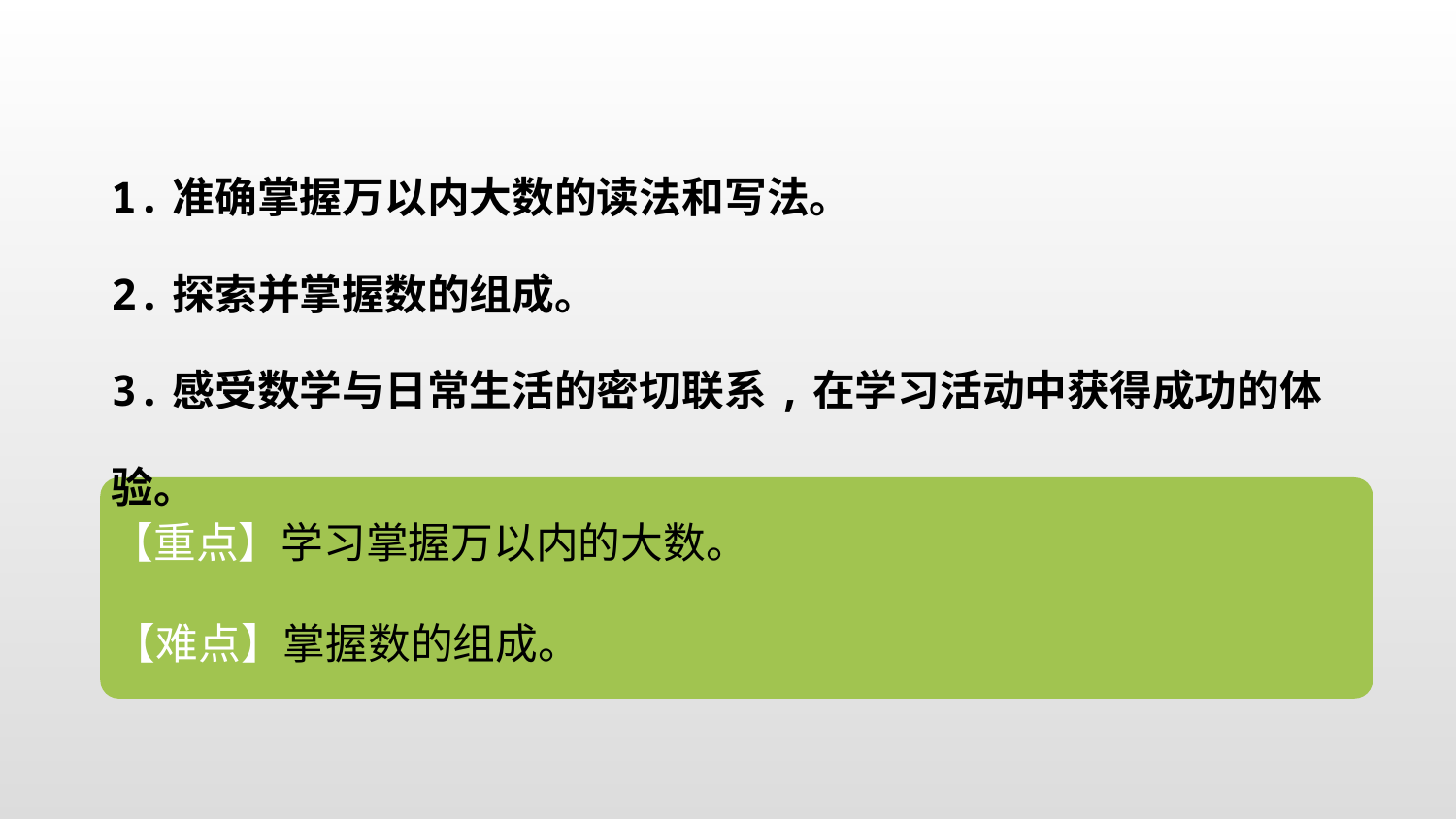

1.准确掌握万以内大数的读法和写法。
2.探索并掌握数的组成。
3.感受数学与日常生活的密切联系,在学习活动中获得成功的体验。

【重点】学习掌握万以内的大数。
【难点】掌握数的组成。